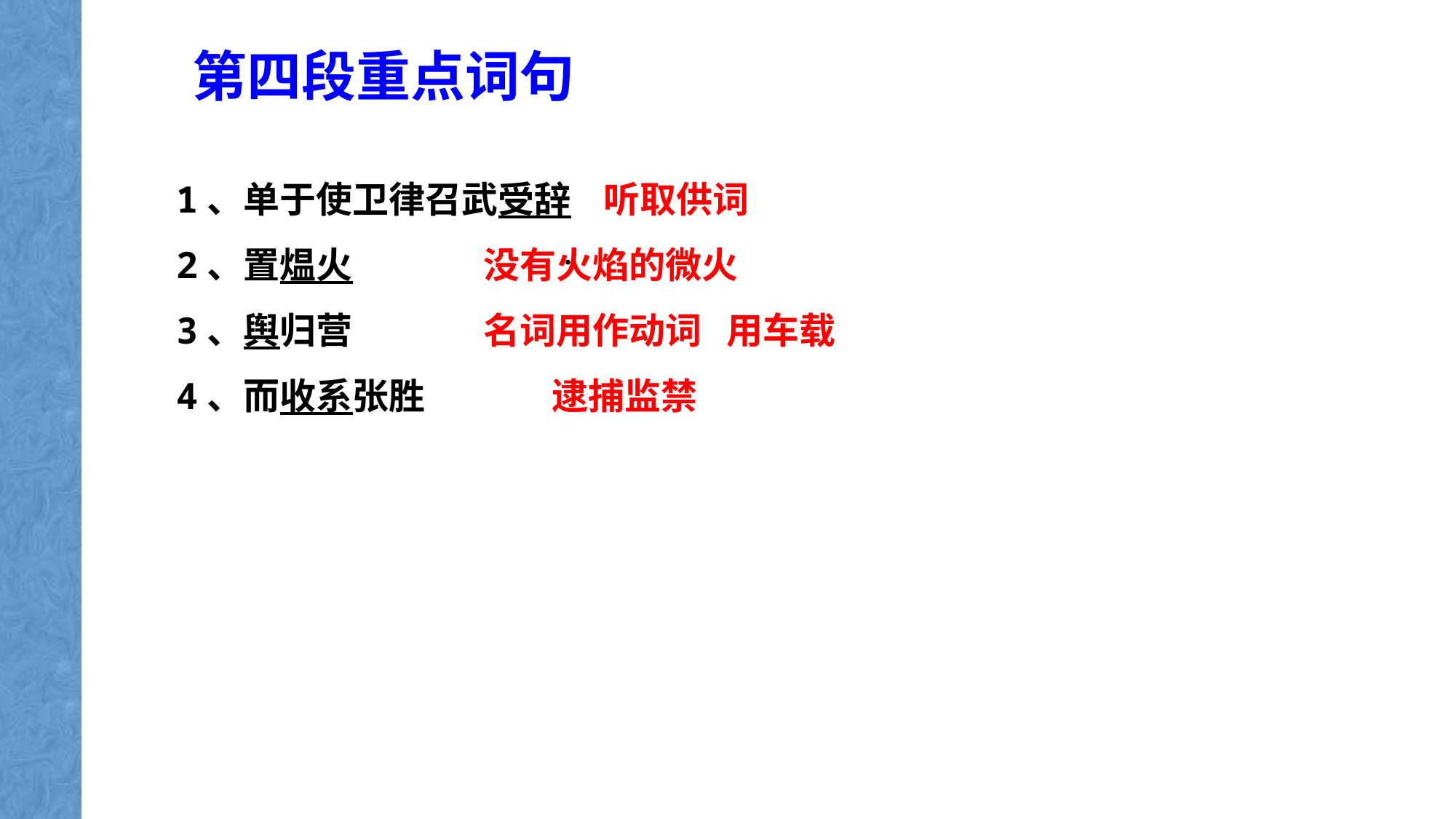

第四段重点词句

.
1、单于使卫律召武受辞    听取供词
2、置煴火                没有火焰的微火
3、舆归营                名词用作动词   用车载
4、而收系张胜          　 逮捕监禁